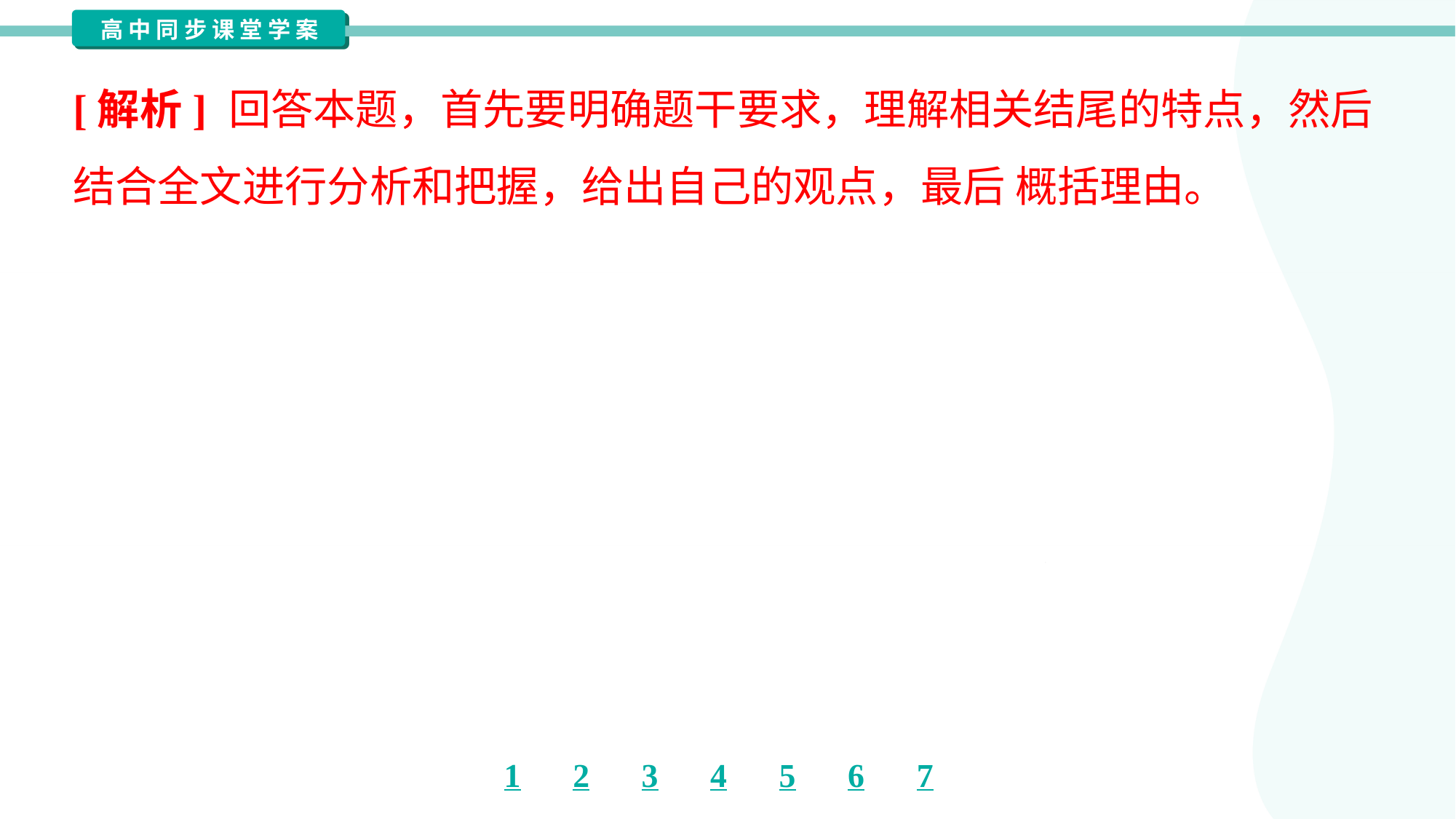

[解析] 回答本题，首先要明确题干要求，理解相关结尾的特点，然后
结合全文进行分析和把握，给出自己的观点，最后 概括理由。